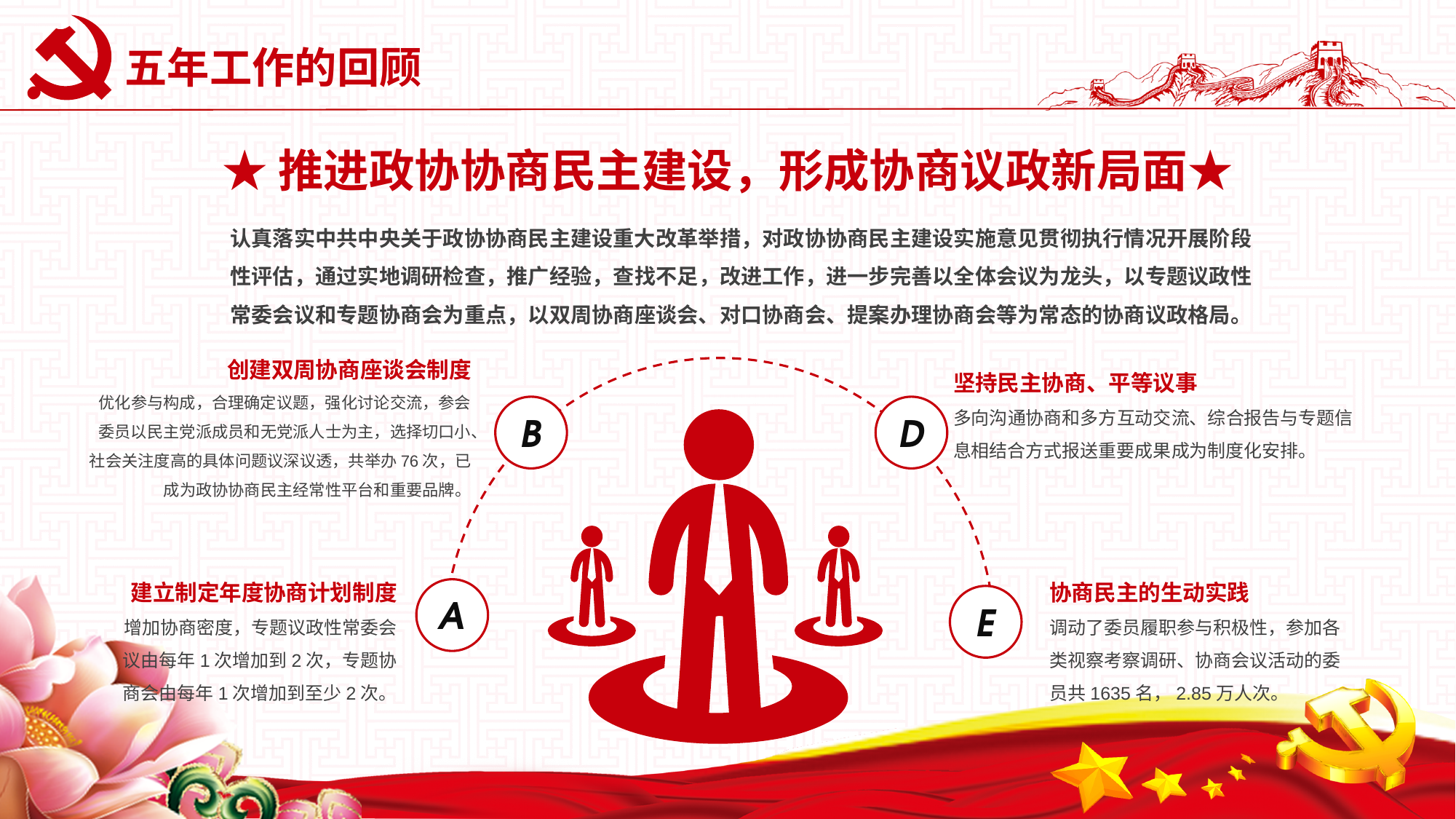

# 五年工作的回顾
★推进政协协商民主建设，形成协商议政新局面★
认真落实中共中央关于政协协商民主建设重大改革举措，对政协协商民主建设实施意见贯彻执行情况开展阶段性评估，通过实地调研检查，推广经验，查找不足，改进工作，进一步完善以全体会议为龙头，以专题议政性常委会议和专题协商会为重点，以双周协商座谈会、对口协商会、提案办理协商会等为常态的协商议政格局。

创建双周协商座谈会制度
优化参与构成，合理确定议题，强化讨论交流，参会委员以民主党派成员和无党派人士为主，选择切口小、社会关注度高的具体问题议深议透，共举办76次，已成为政协协商民主经常性平台和重要品牌。
坚持民主协商、平等议事
多向沟通协商和多方互动交流、综合报告与专题信息相结合方式报送重要成果成为制度化安排。
D
B

建立制定年度协商计划制度
增加协商密度，专题议政性常委会议由每年1次增加到2次，专题协商会由每年1次增加到至少2次。
协商民主的生动实践
调动了委员履职参与积极性，参加各类视察考察调研、协商会议活动的委员共1635名，2.85万人次。
A
E